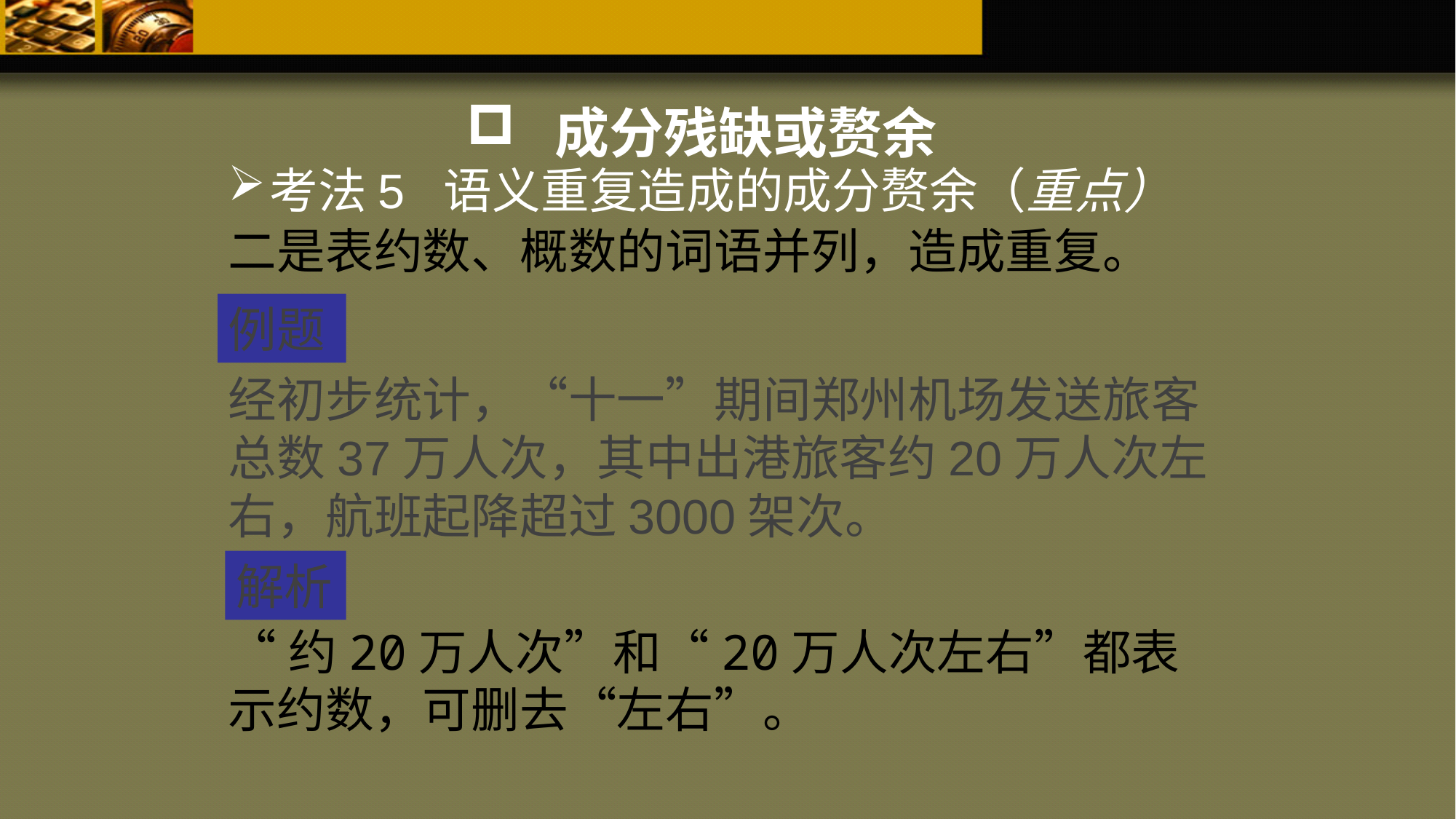

成分残缺或赘余
考法5  语义重复造成的成分赘余（重点）
二是表约数、概数的词语并列，造成重复。
例题
经初步统计，“十一”期间郑州机场发送旅客总数37万人次，其中出港旅客约20万人次左右，航班起降超过3000架次。
解析
“约20万人次”和“20万人次左右”都表示约数，可删去“左右”。